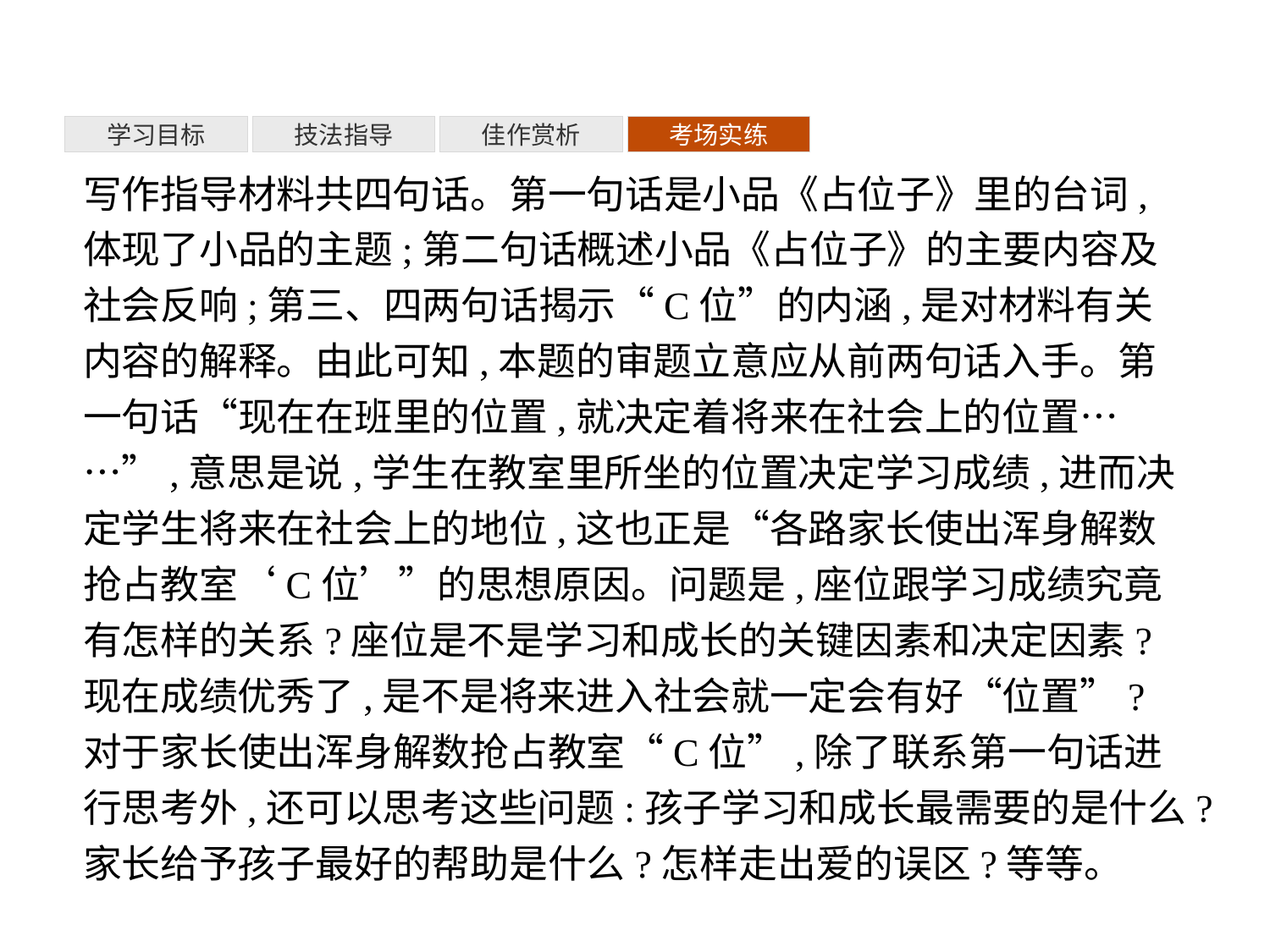

考场实练
学习目标
技法指导
佳作赏析
写作指导材料共四句话。第一句话是小品《占位子》里的台词,体现了小品的主题;第二句话概述小品《占位子》的主要内容及社会反响;第三、四两句话揭示“C位”的内涵,是对材料有关内容的解释。由此可知,本题的审题立意应从前两句话入手。第一句话“现在在班里的位置,就决定着将来在社会上的位置……”,意思是说,学生在教室里所坐的位置决定学习成绩,进而决定学生将来在社会上的地位,这也正是“各路家长使出浑身解数抢占教室‘C位’”的思想原因。问题是,座位跟学习成绩究竟有怎样的关系?座位是不是学习和成长的关键因素和决定因素?现在成绩优秀了,是不是将来进入社会就一定会有好“位置”?对于家长使出浑身解数抢占教室“C位”,除了联系第一句话进行思考外,还可以思考这些问题:孩子学习和成长最需要的是什么?家长给予孩子最好的帮助是什么?怎样走出爱的误区?等等。